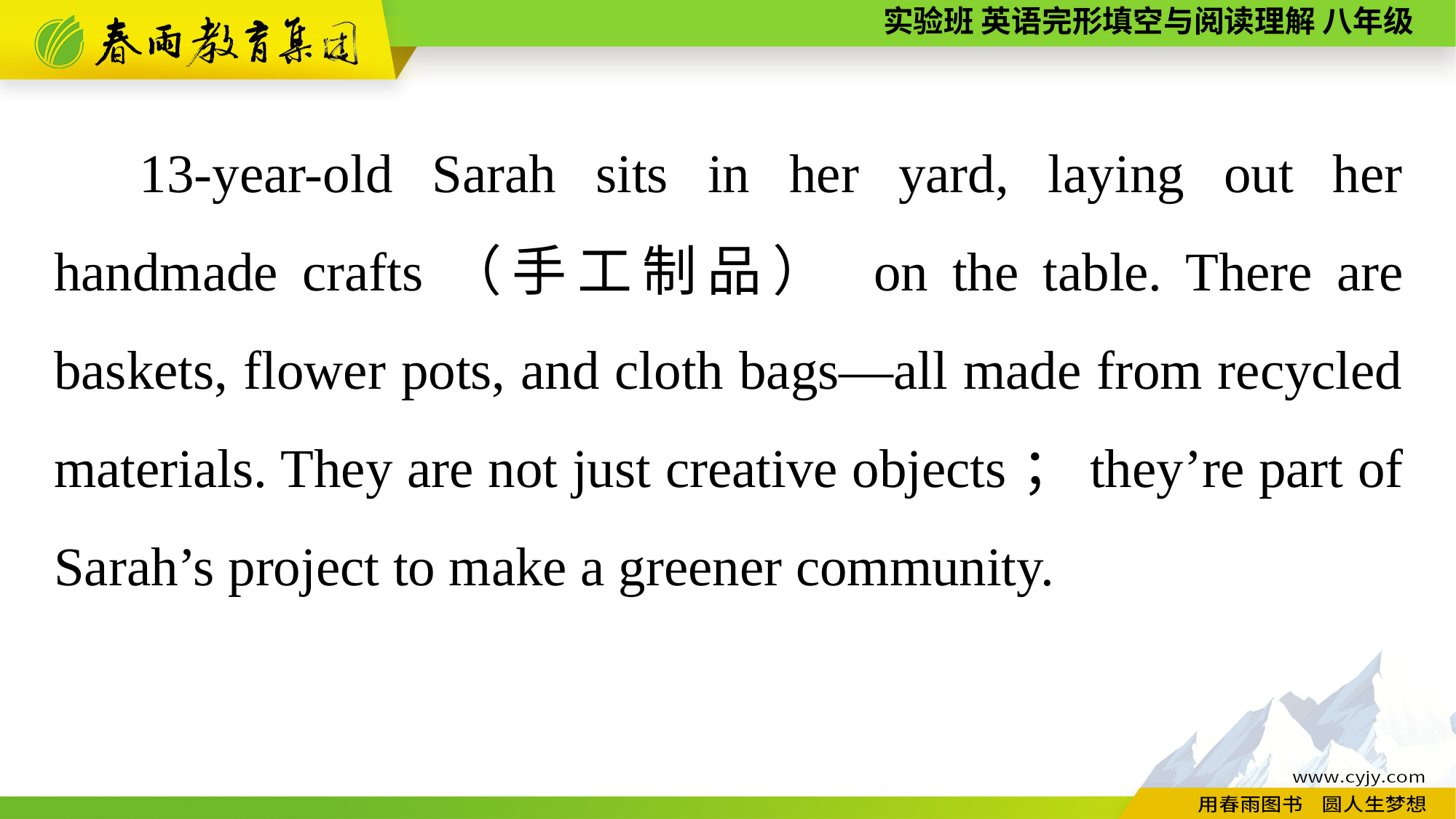

13-year-old Sarah sits in her yard, laying out her handmade crafts（手工制品） on the table. There are baskets, flower pots, and cloth bags—all made from recycled materials. They are not just creative objects；they’re part of Sarah’s project to make a greener community.